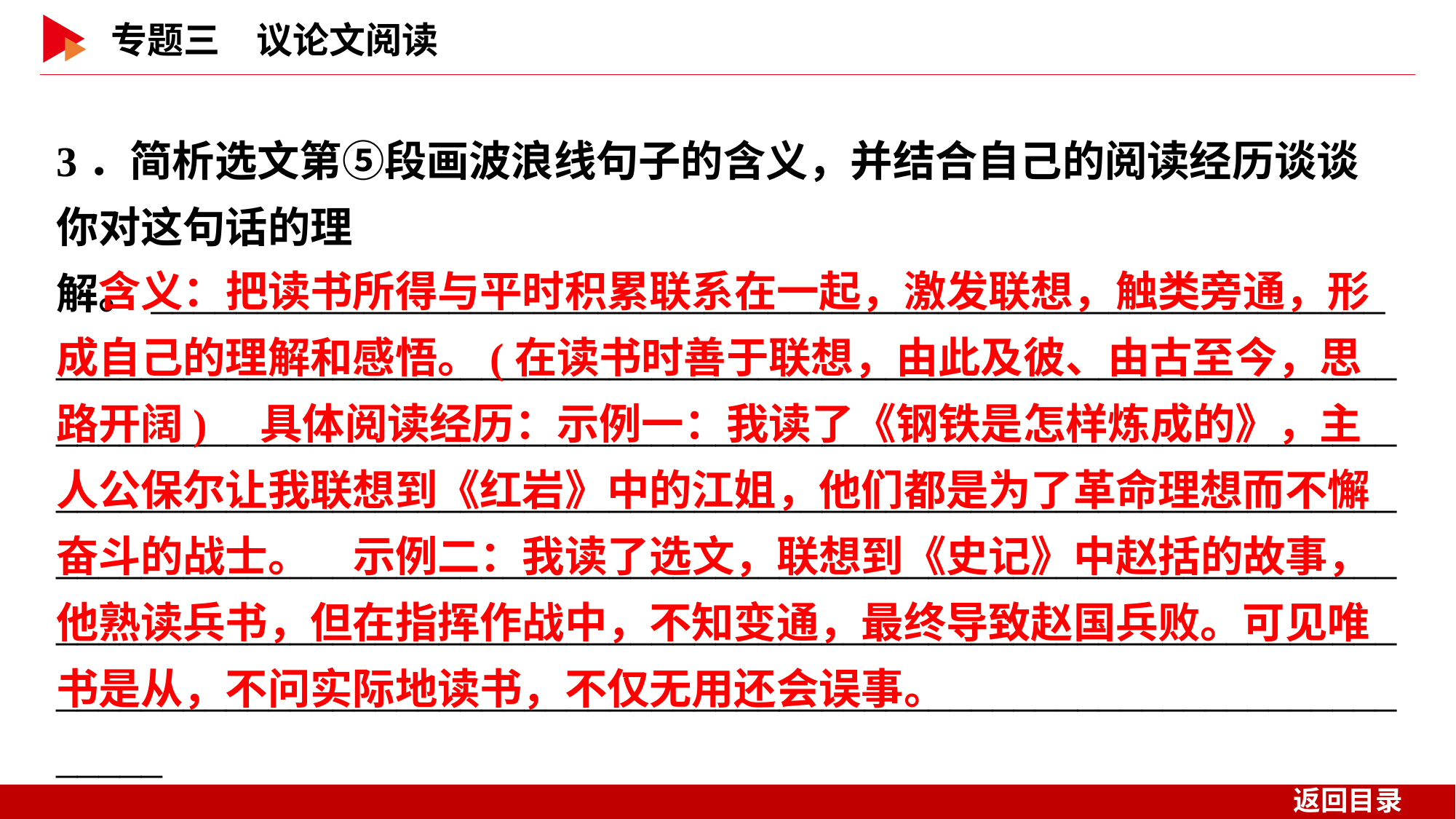

3．简析选文第⑤段画波浪线句子的含义，并结合自己的阅读经历谈谈你对这句话的理解。_________________________________________________________________________________________________________________________________________________________________________________________________________________________________________________________________________________________________________________________________________________________________________________________________________________________________________________________
　含义：把读书所得与平时积累联系在一起，激发联想，触类旁通，形成自己的理解和感悟。(在读书时善于联想，由此及彼、由古至今，思路开阔)　具体阅读经历：示例一：我读了《钢铁是怎样炼成的》，主人公保尔让我联想到《红岩》中的江姐，他们都是为了革命理想而不懈奋斗的战士。　示例二：我读了选文，联想到《史记》中赵括的故事，他熟读兵书，但在指挥作战中，不知变通，最终导致赵国兵败。可见唯书是从，不问实际地读书，不仅无用还会误事。